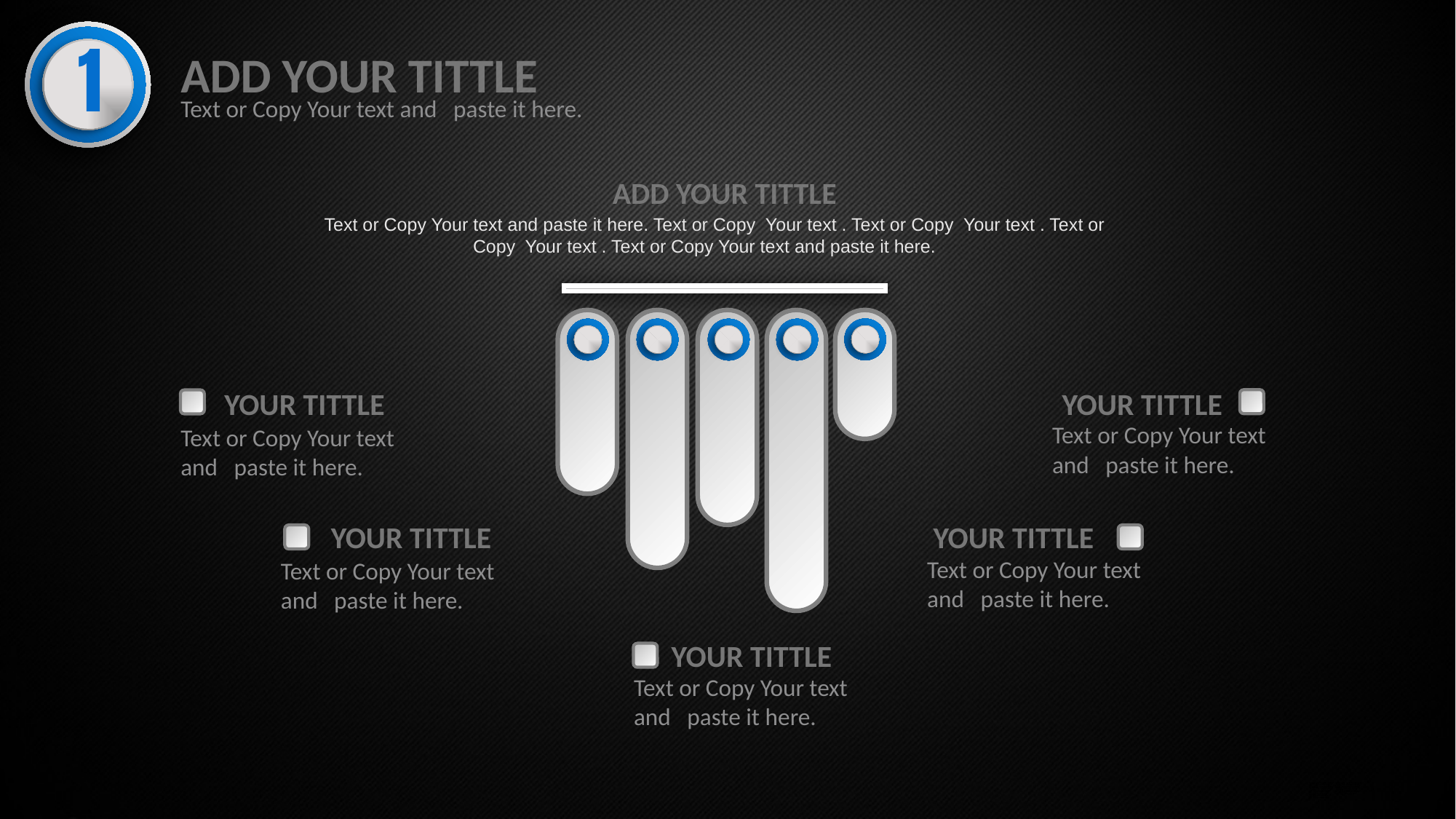

1
ADD YOUR TITTLE
Text or Copy Your text and   paste it here.
ADD YOUR TITTLE
   Text or Copy Your text and paste it here. Text or Copy  Your text . Text or Copy  Your text . Text or Copy  Your text . Text or Copy Your text and paste it here.

YOUR TITTLE

YOUR TITTLE

Text or Copy Your text and   paste it here.
Text or Copy Your text and   paste it here.
YOUR TITTLE

YOUR TITTLE

Text or Copy Your text and   paste it here.
Text or Copy Your text and   paste it here.
YOUR TITTLE

Text or Copy Your text and   paste it here.
PPT模板下载：www.1ppt.com/moban/     行业PPT模板：www.1ppt.com/hangye/
节日PPT模板：www.1ppt.com/jieri/           PPT素材下载：www.1ppt.com/sucai/
PPT背景图片：www.1ppt.com/beijing/      PPT图表下载：www.1ppt.com/tubiao/
优秀PPT下载：www.1ppt.com/xiazai/        PPT教程： www.1ppt.com/powerpoint/
Word教程： www.1ppt.com/word/              Excel教程：www.1ppt.com/excel/
资料下载：www.1ppt.com/ziliao/                PPT课件下载：www.1ppt.com/kejian/
范文下载：www.1ppt.com/fanwen/             试卷下载：www.1ppt.com/shiti/
教案下载：www.1ppt.com/jiaoan/
字体下载：www.1ppt.com/ziti/